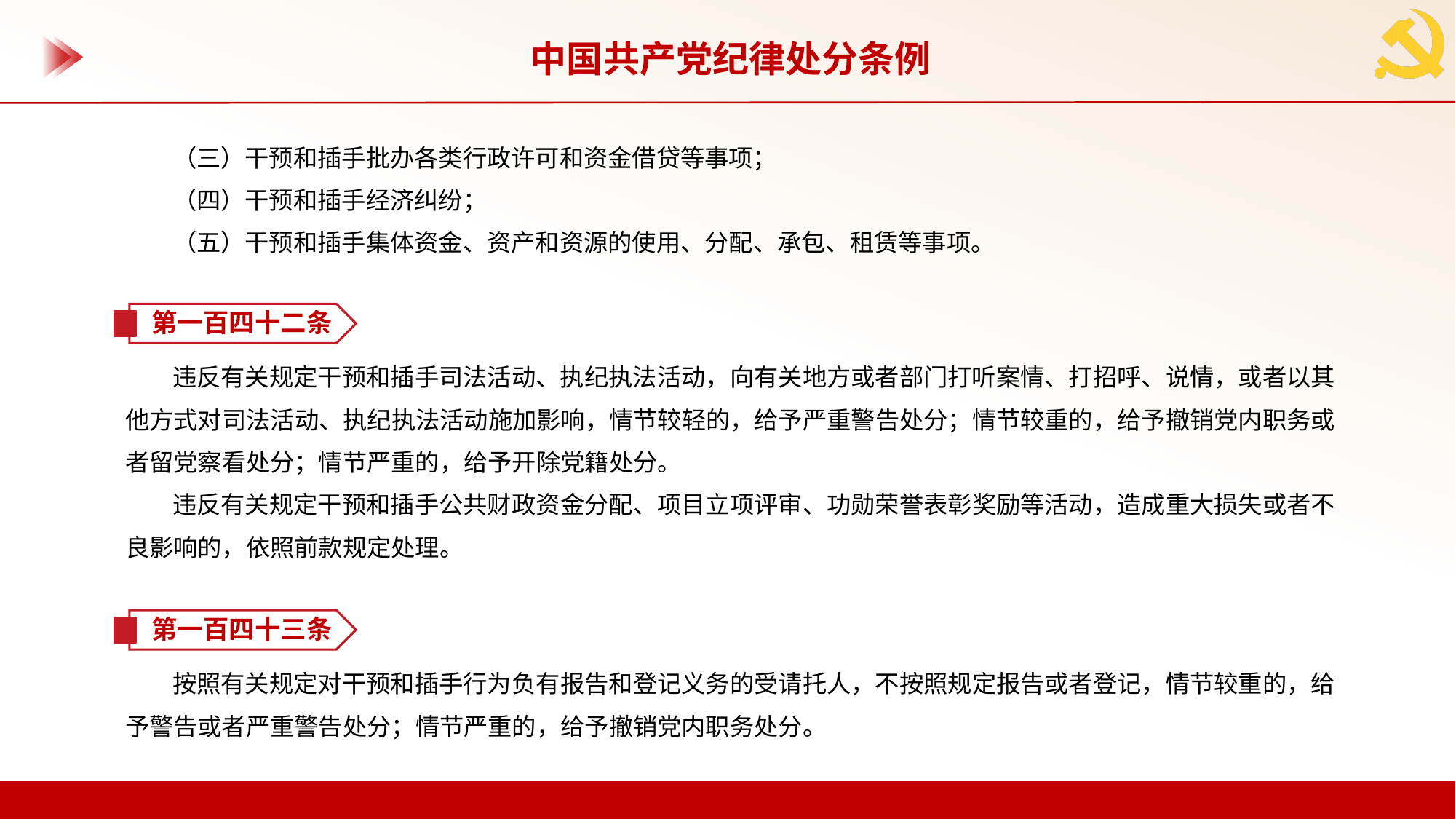

中国共产党纪律处分条例
（三）干预和插手批办各类行政许可和资金借贷等事项；
（四）干预和插手经济纠纷；
（五）干预和插手集体资金、资产和资源的使用、分配、承包、租赁等事项。
第一百四十二条

违反有关规定干预和插手司法活动、执纪执法活动，向有关地方或者部门打听案情、打招呼、说情，或者以其他方式对司法活动、执纪执法活动施加影响，情节较轻的，给予严重警告处分；情节较重的，给予撤销党内职务或者留党察看处分；情节严重的，给予开除党籍处分。
违反有关规定干预和插手公共财政资金分配、项目立项评审、功勋荣誉表彰奖励等活动，造成重大损失或者不良影响的，依照前款规定处理。
第一百四十三条

按照有关规定对干预和插手行为负有报告和登记义务的受请托人，不按照规定报告或者登记，情节较重的，给予警告或者严重警告处分；情节严重的，给予撤销党内职务处分。